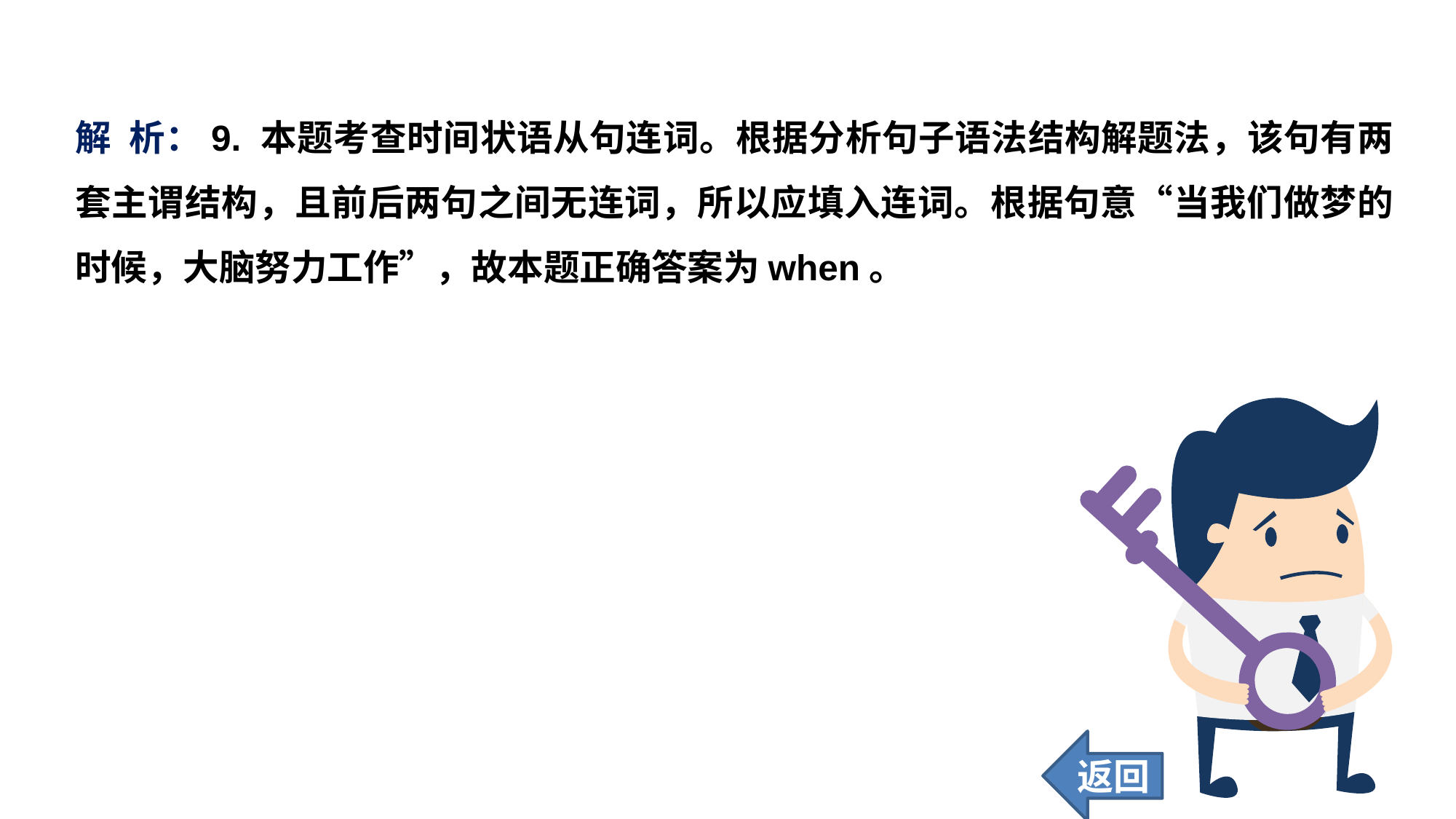

解  析：9. 本题考查时间状语从句连词。根据分析句子语法结构解题法，该句有两套主谓结构，且前后两句之间无连词，所以应填入连词。根据句意“当我们做梦的时候，大脑努力工作”，故本题正确答案为when。

返回
145